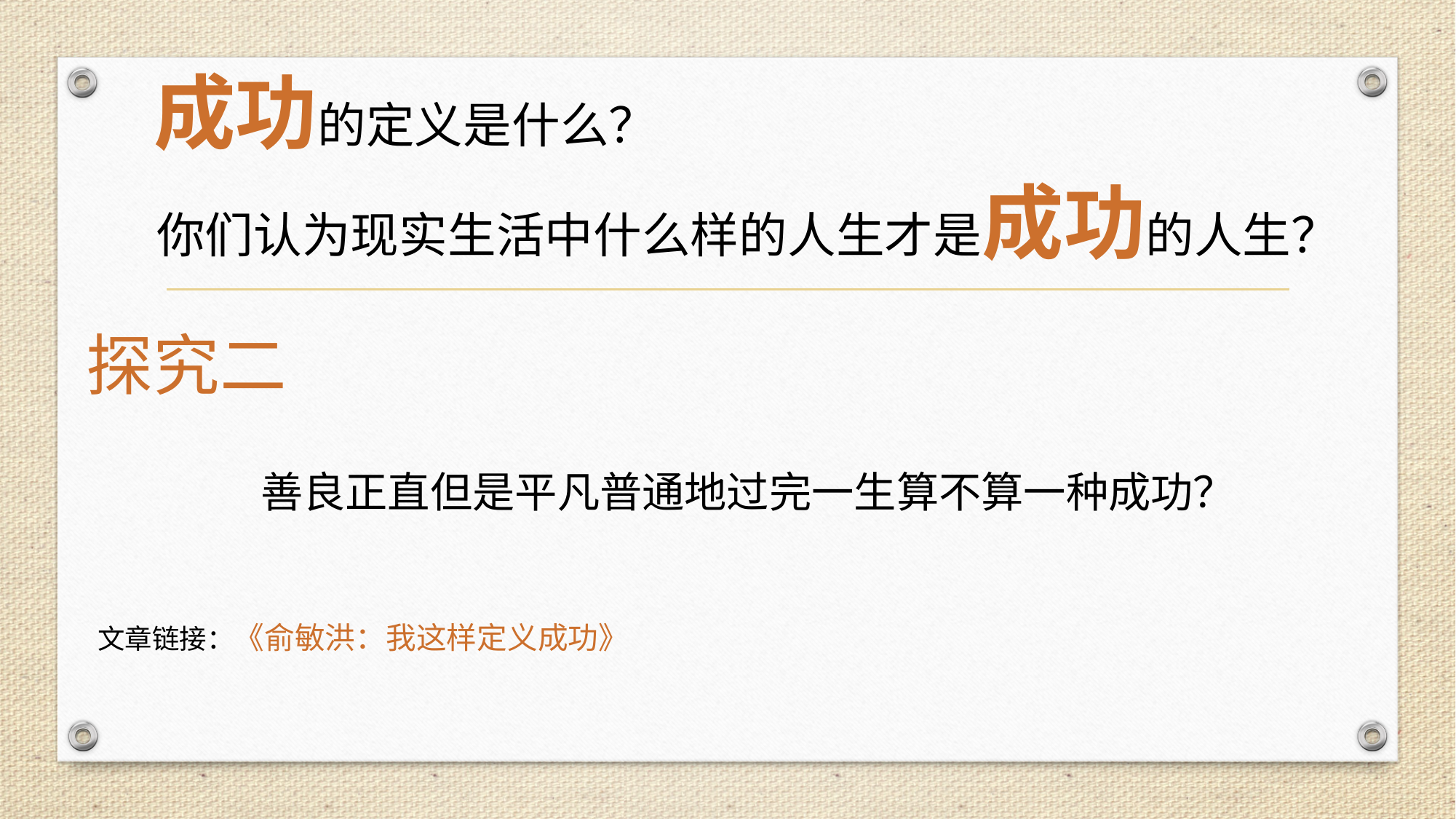

成功的定义是什么？
你们认为现实生活中什么样的人生才是成功的人生？
探究二
善良正直但是平凡普通地过完一生算不算一种成功？
文章链接：《俞敏洪：我这样定义成功》